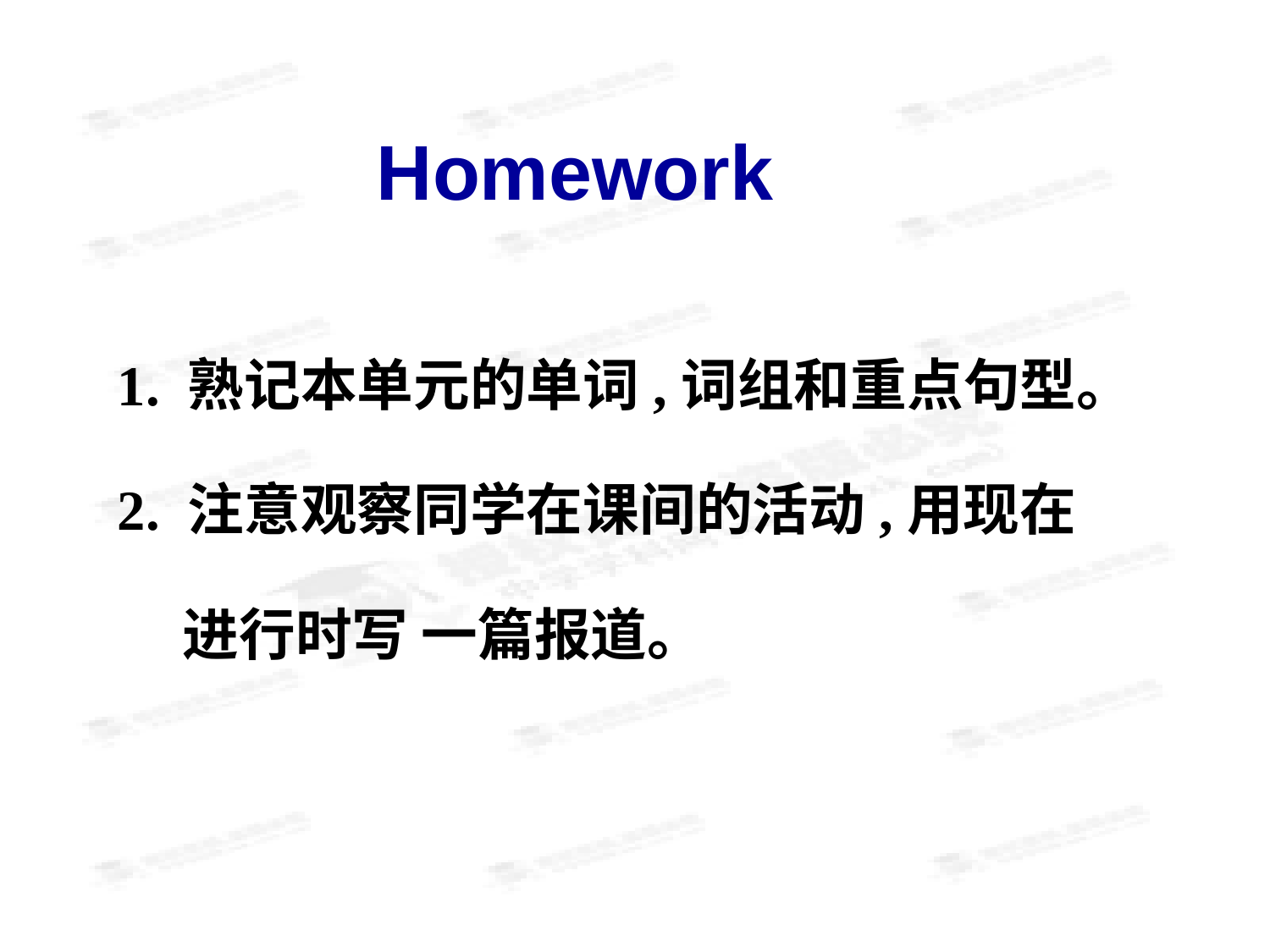

Homework
1. 熟记本单元的单词,词组和重点句型。
2. 注意观察同学在课间的活动,用现在
    进行时写 一篇报道。